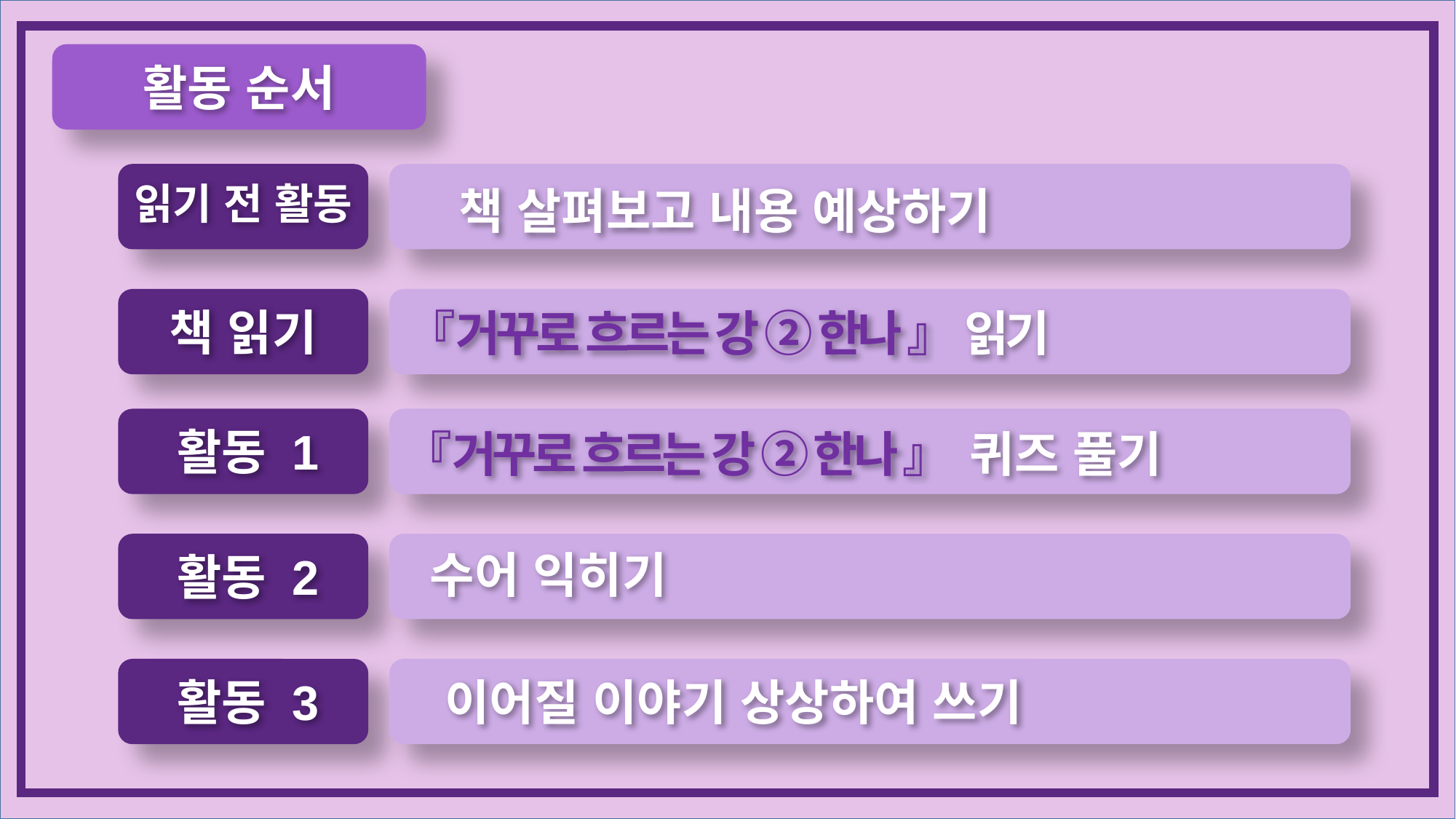

활동 순서

읽기 전 활동
책 살펴보고 내용 예상하기

책 읽기
『거꾸로 흐르는 강 ② 한나 』 읽기

활동 1
『거꾸로 흐르는 강 ② 한나 』  퀴즈 풀기

수어 익히기
활동 2

활동 3
이어질 이야기 상상하여 쓰기